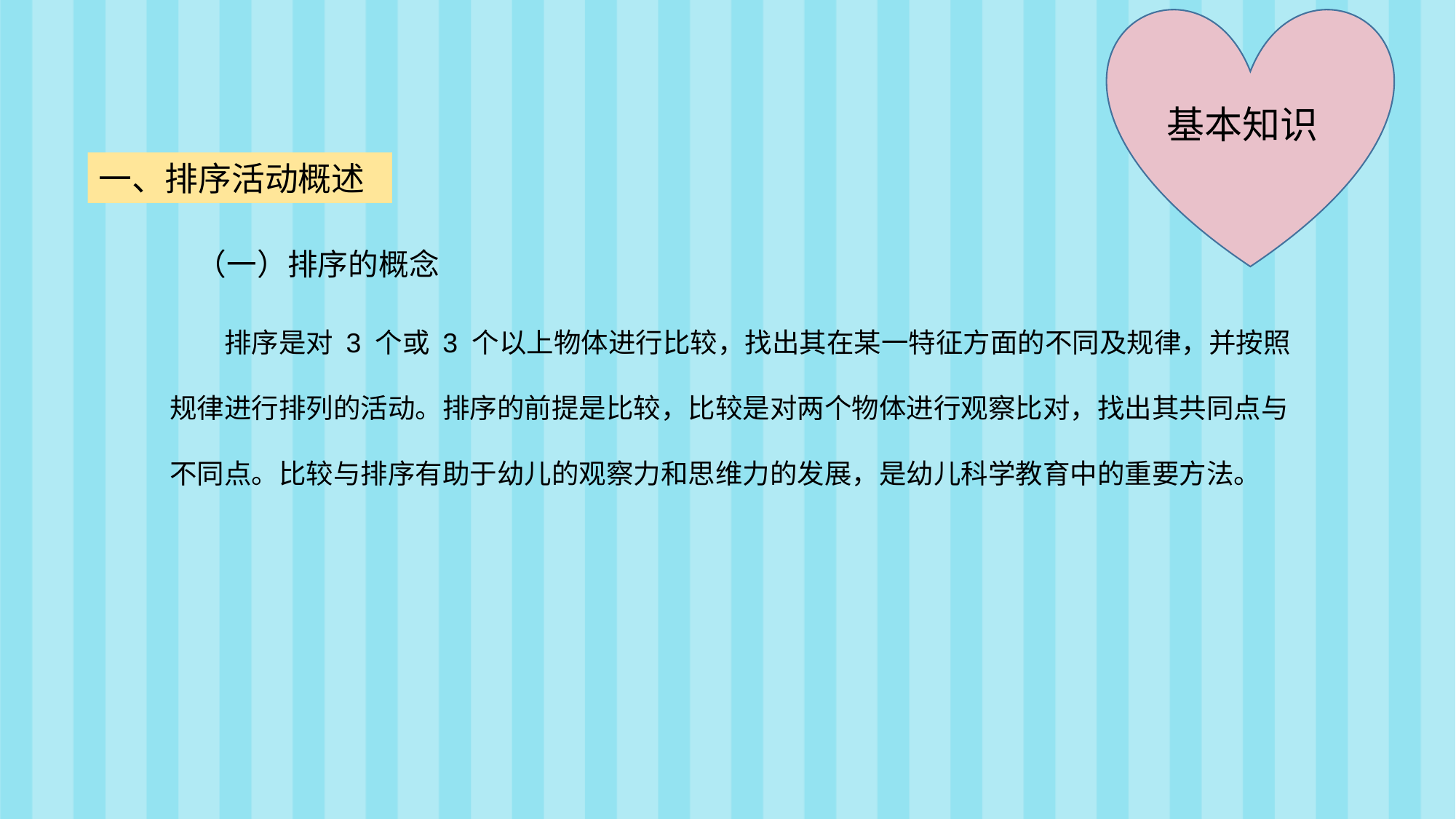

基本知识
一、排序活动概述
（一）排序的概念
排序是对 3 个或 3 个以上物体进行比较，找出其在某一特征方面的不同及规律，并按照规律进行排列的活动。排序的前提是比较，比较是对两个物体进行观察比对，找出其共同点与不同点。比较与排序有助于幼儿的观察力和思维力的发展，是幼儿科学教育中的重要方法。